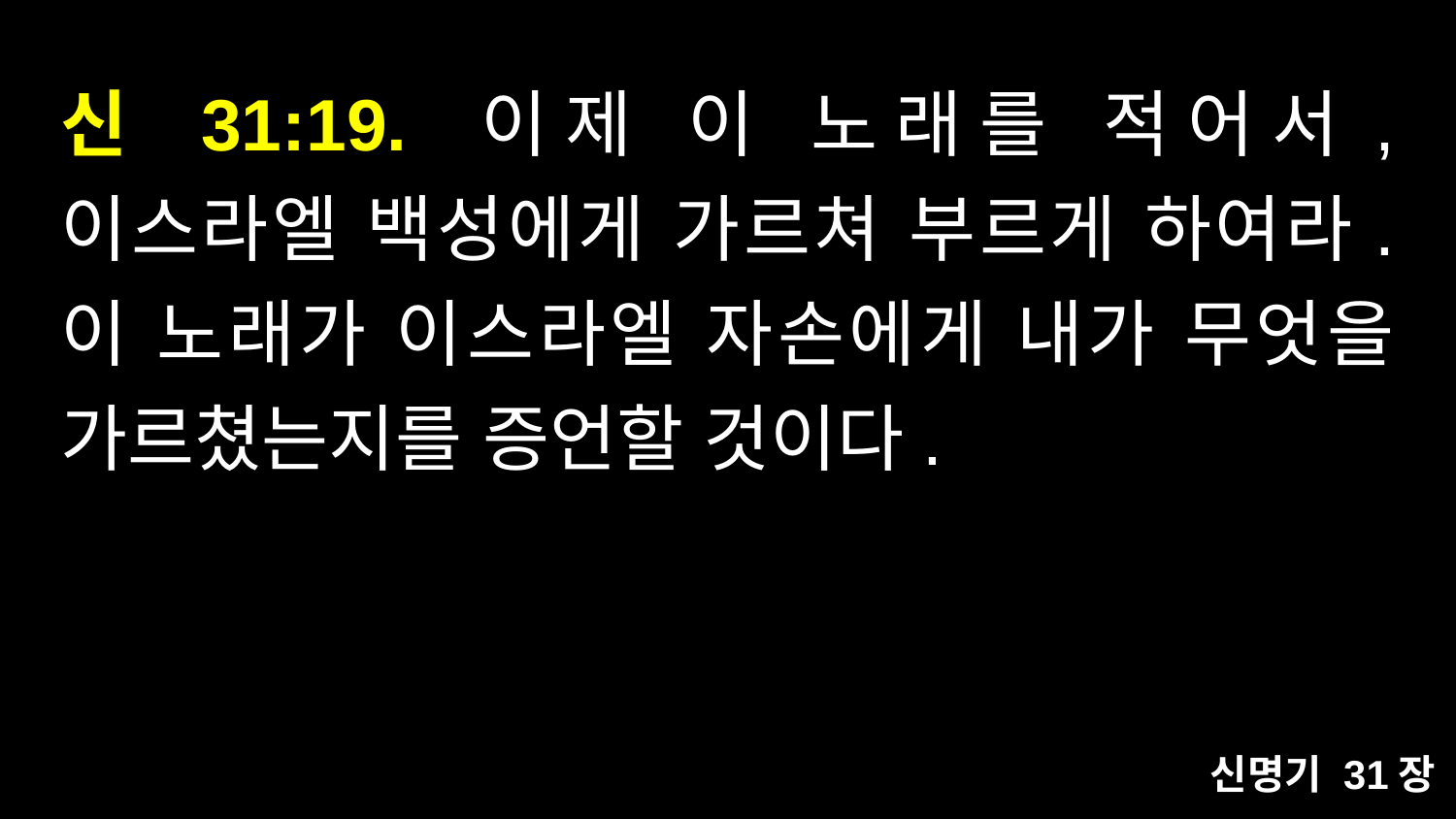

# 신 31:19. 이제 이 노래를 적어서, 이스라엘 백성에게 가르쳐 부르게 하여라. 이 노래가 이스라엘 자손에게 내가 무엇을 가르쳤는지를 증언할 것이다.
신명기 31장